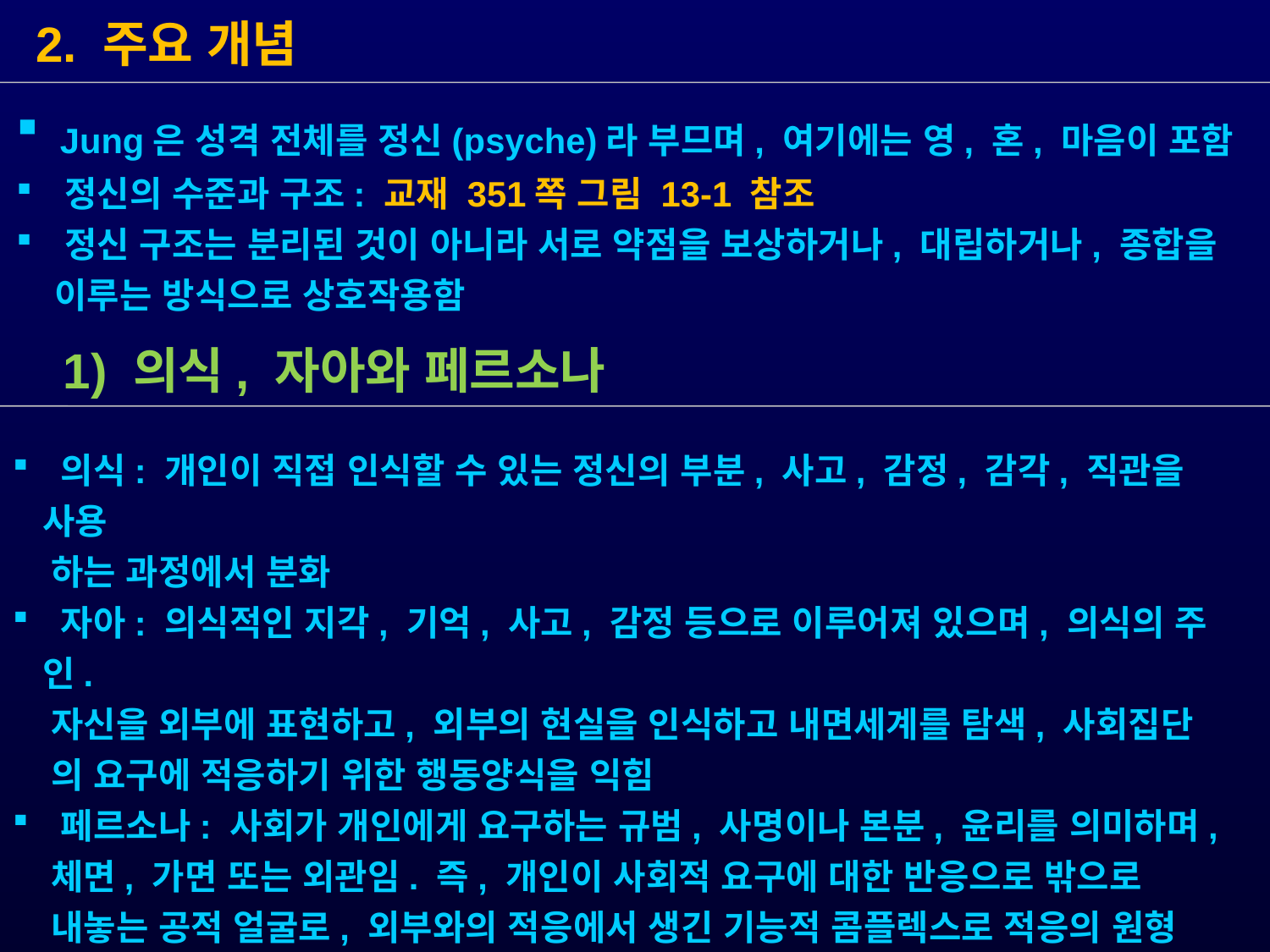

2. 주요 개념

  1) 의식, 자아와 페르소나

 의식: 개인이 직접 인식할 수 있는 정신의 부분, 사고, 감정, 감각, 직관을 사용
   하는 과정에서 분화
 자아: 의식적인 지각, 기억, 사고, 감정 등으로 이루어져 있으며, 의식의 주인.
   자신을 외부에 표현하고, 외부의 현실을 인식하고 내면세계를 탐색, 사회집단
   의 요구에 적응하기 위한 행동양식을 익힘
 페르소나: 사회가 개인에게 요구하는 규범, 사명이나 본분, 윤리를 의미하며,
   체면, 가면 또는 외관임. 즉, 개인이 사회적 요구에 대한 반응으로 밖으로
   내놓는 공적 얼굴로, 외부와의 적응에서 생긴 기능적 콤플렉스로 적응의 원형
 페르소나는 외부 세계 적응, 대인관계 형성 등의 순기능을 하지만, 자신을 은폐
  하고 이중적 성격을 형성하고, 자신의 본성에서 소외되고 고독해지게 만듦
 Jung은 성격 전체를 정신(psyche)라 부므며, 여기에는 영, 혼, 마음이 포함
 정신의 수준과 구조: 교재 351쪽 그림 13-1 참조
 정신 구조는 분리된 것이 아니라 서로 약점을 보상하거나, 대립하거나, 종합을
   이루는 방식으로 상호작용함